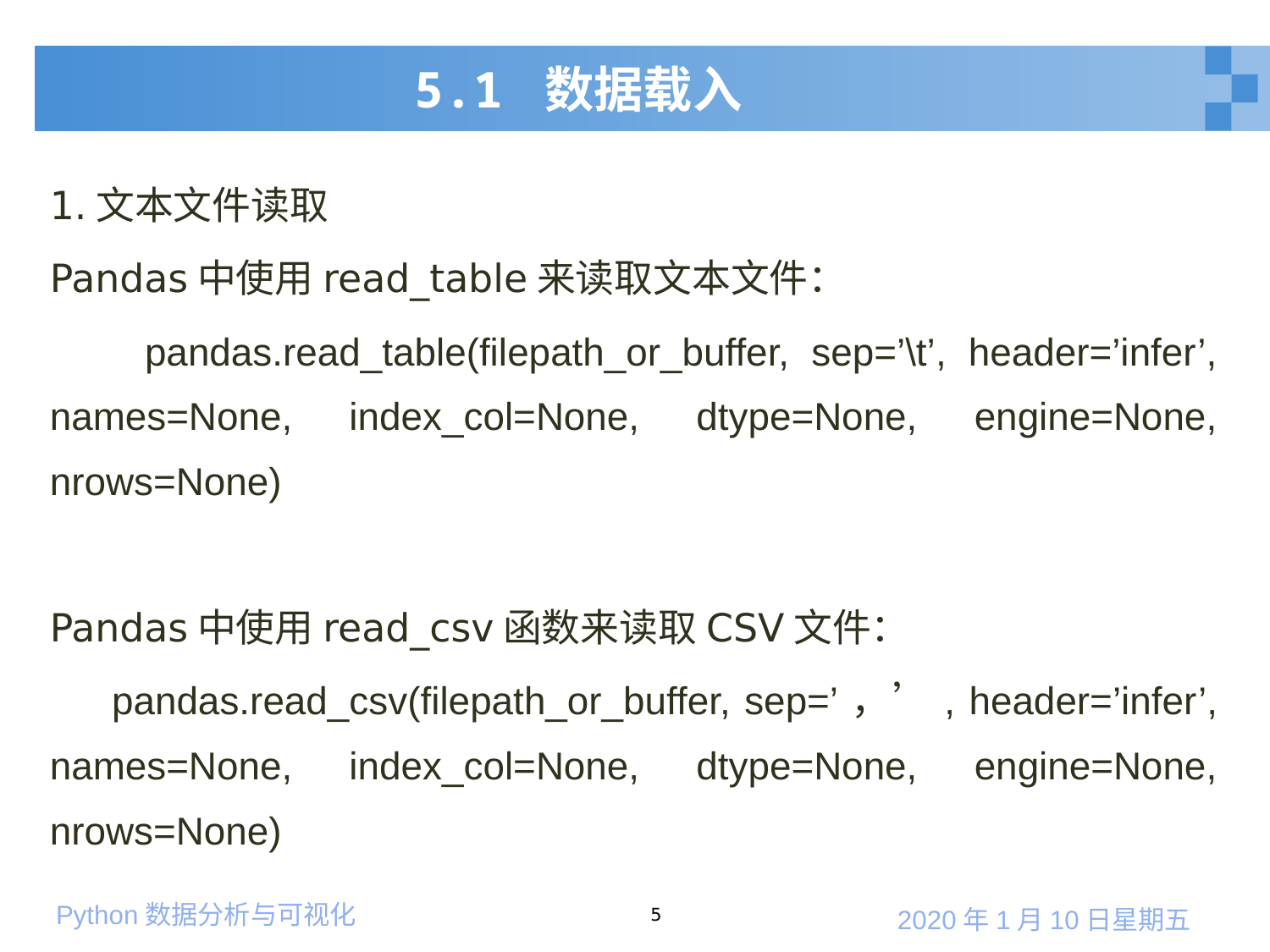

# 5.1 数据载入
1.文本文件读取
Pandas中使用read_table来读取文本文件：
    pandas.read_table(filepath_or_buffer, sep=’\t’, header=’infer’, names=None, index_col=None, dtype=None, engine=None, nrows=None)

Pandas中使用read_csv函数来读取CSV文件：
    pandas.read_csv(filepath_or_buffer, sep=’，’, header=’infer’, names=None, index_col=None, dtype=None, engine=None, nrows=None)

5
2020年1月10日星期五